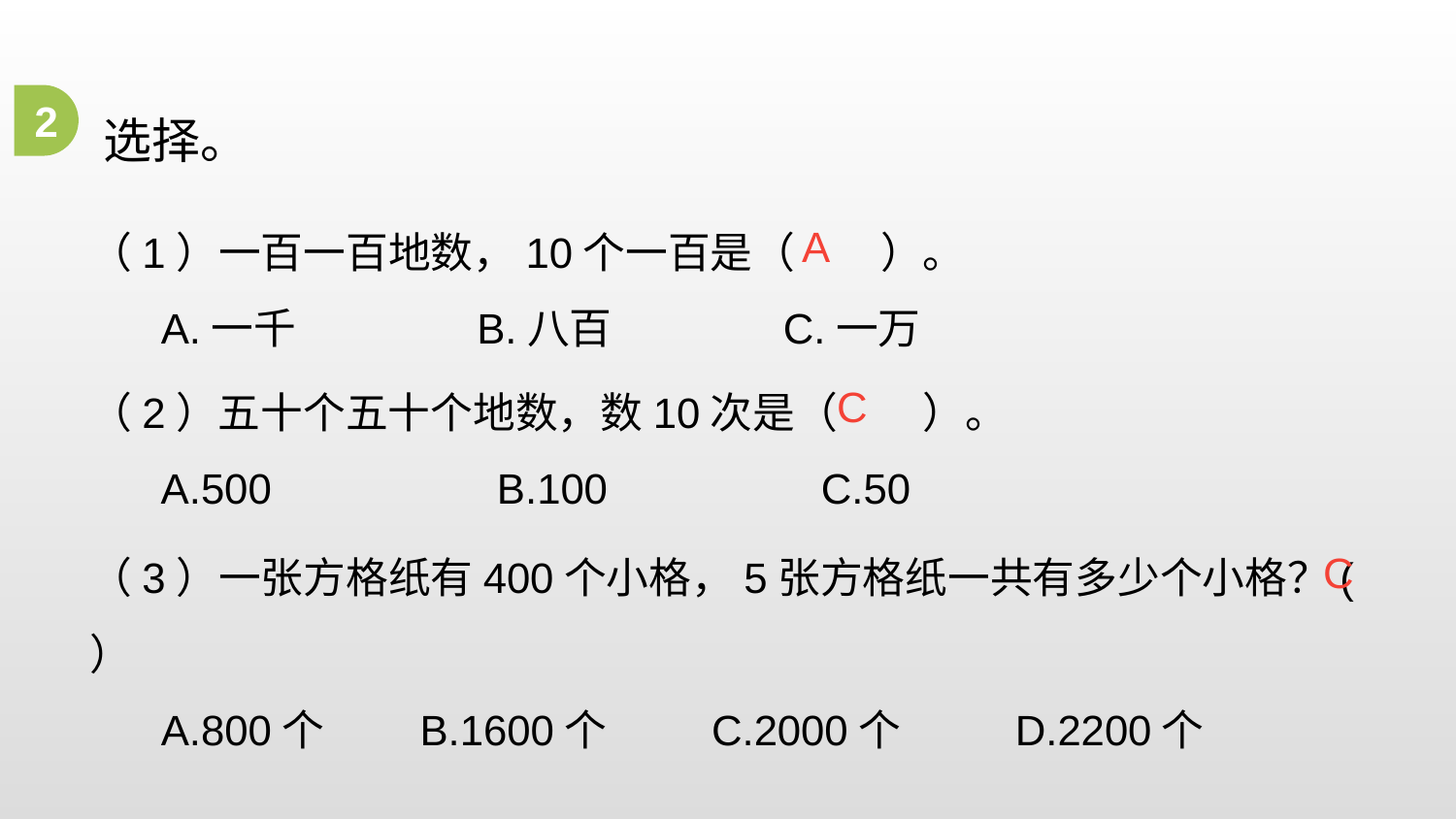

选择。
2
（1）一百一百地数，10个一百是（         ）。
      A.一千                  B.八百                 C.一万
A
（2）五十个五十个地数，数10次是（         ）。
      A.500                   B.100                  C.50
C
（3）一张方格纸有400个小格，5张方格纸一共有多少个小格？(        ）
      A.800个         B.1600个          C.2000个           D.2200个
C